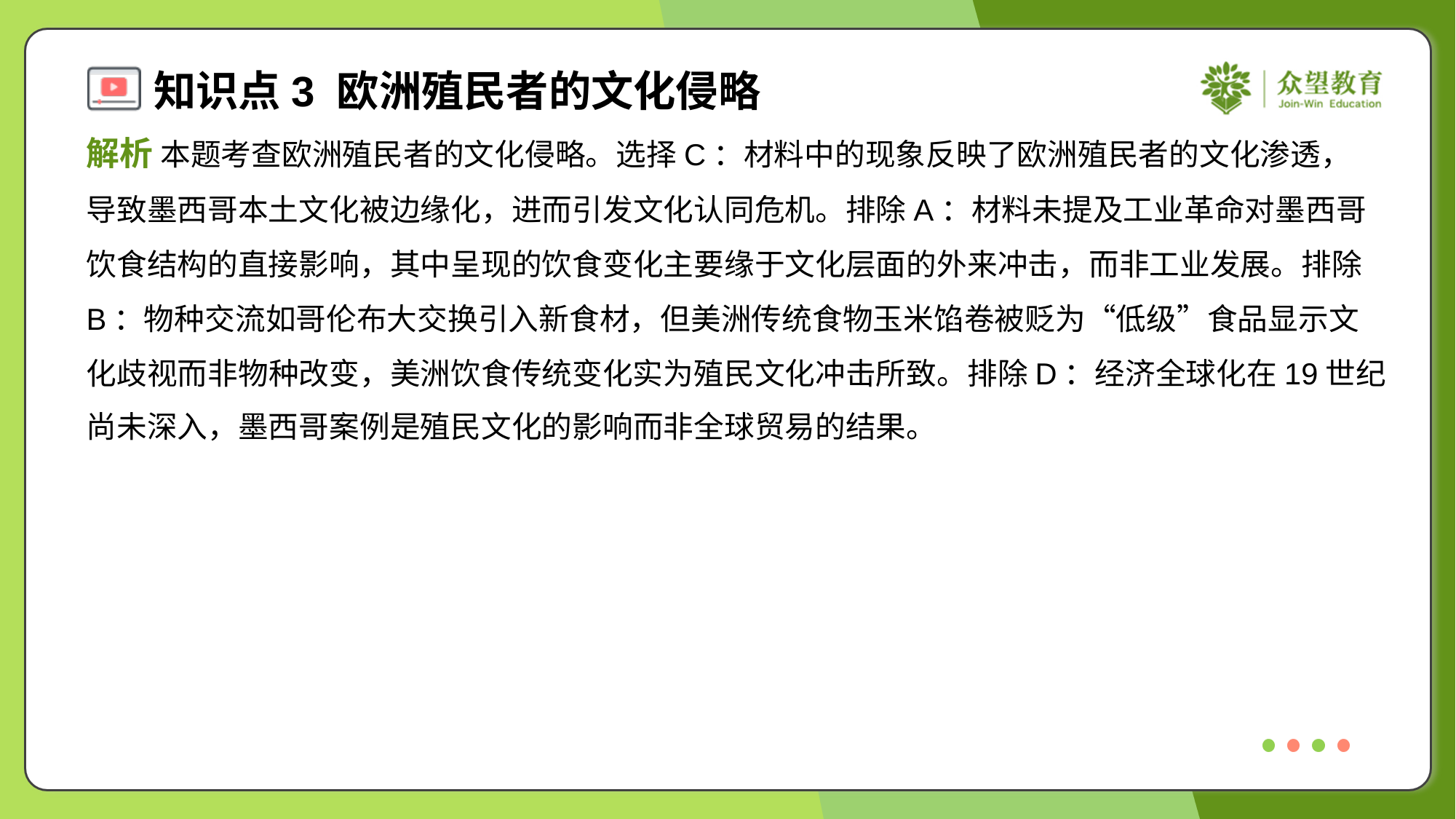

解析 本题考查欧洲殖民者的文化侵略。选择C：材料中的现象反映了欧洲殖民者的文化渗透，
导致墨西哥本土文化被边缘化，进而引发文化认同危机。排除A：材料未提及工业革命对墨西哥
饮食结构的直接影响，其中呈现的饮食变化主要缘于文化层面的外来冲击，而非工业发展。排除
B：物种交流如哥伦布大交换引入新食材，但美洲传统食物玉米馅卷被贬为“低级”食品显示文
化歧视而非物种改变，美洲饮食传统变化实为殖民文化冲击所致。排除D：经济全球化在19世纪
尚未深入，墨西哥案例是殖民文化的影响而非全球贸易的结果。